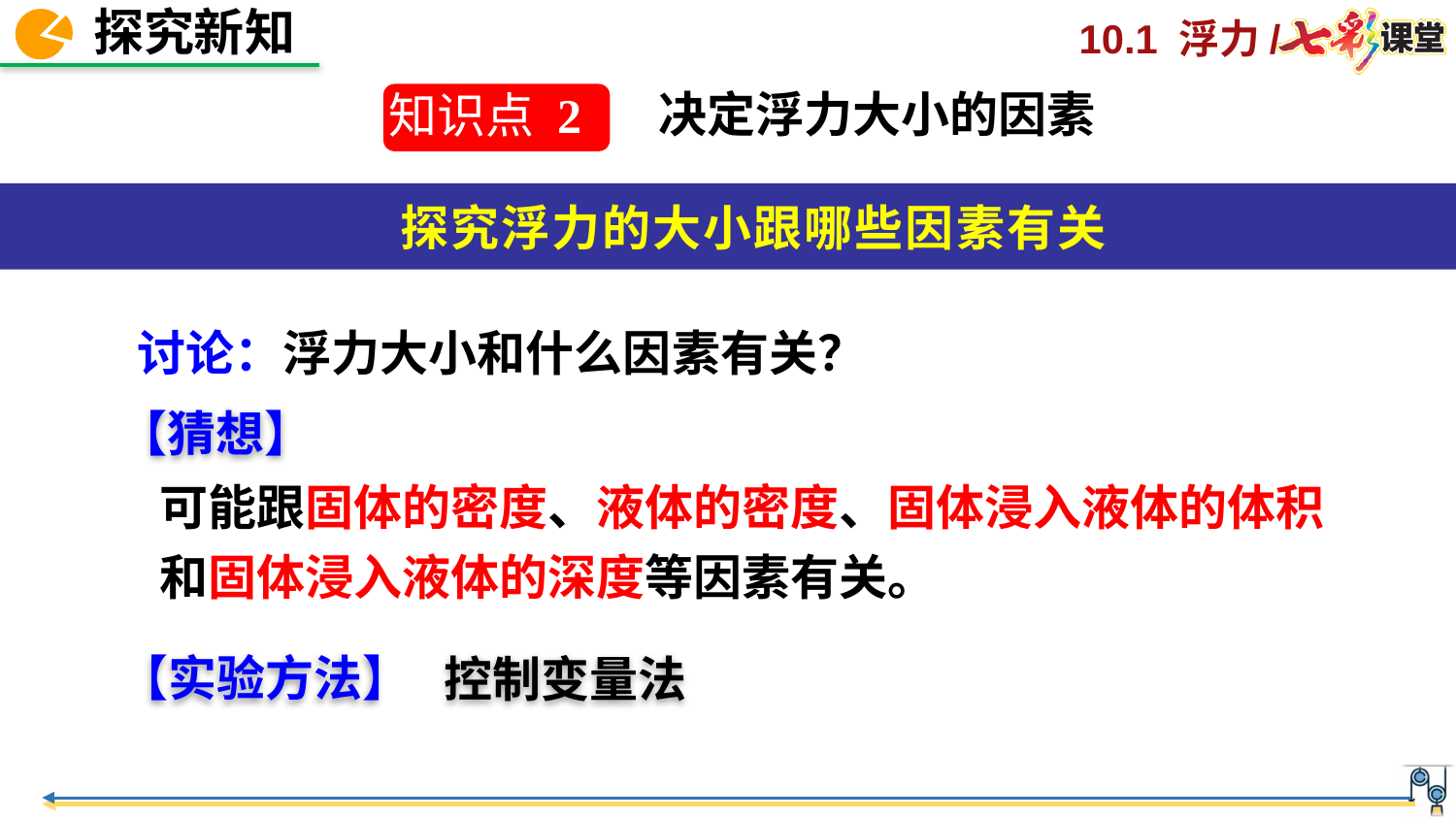

决定浮力大小的因素

知识点 2
   探究浮力的大小跟哪些因素有关
讨论：浮力大小和什么因素有关？
【猜想】
可能跟固体的密度、液体的密度、固体浸入液体的体积和固体浸入液体的深度等因素有关。
【实验方法】
控制变量法